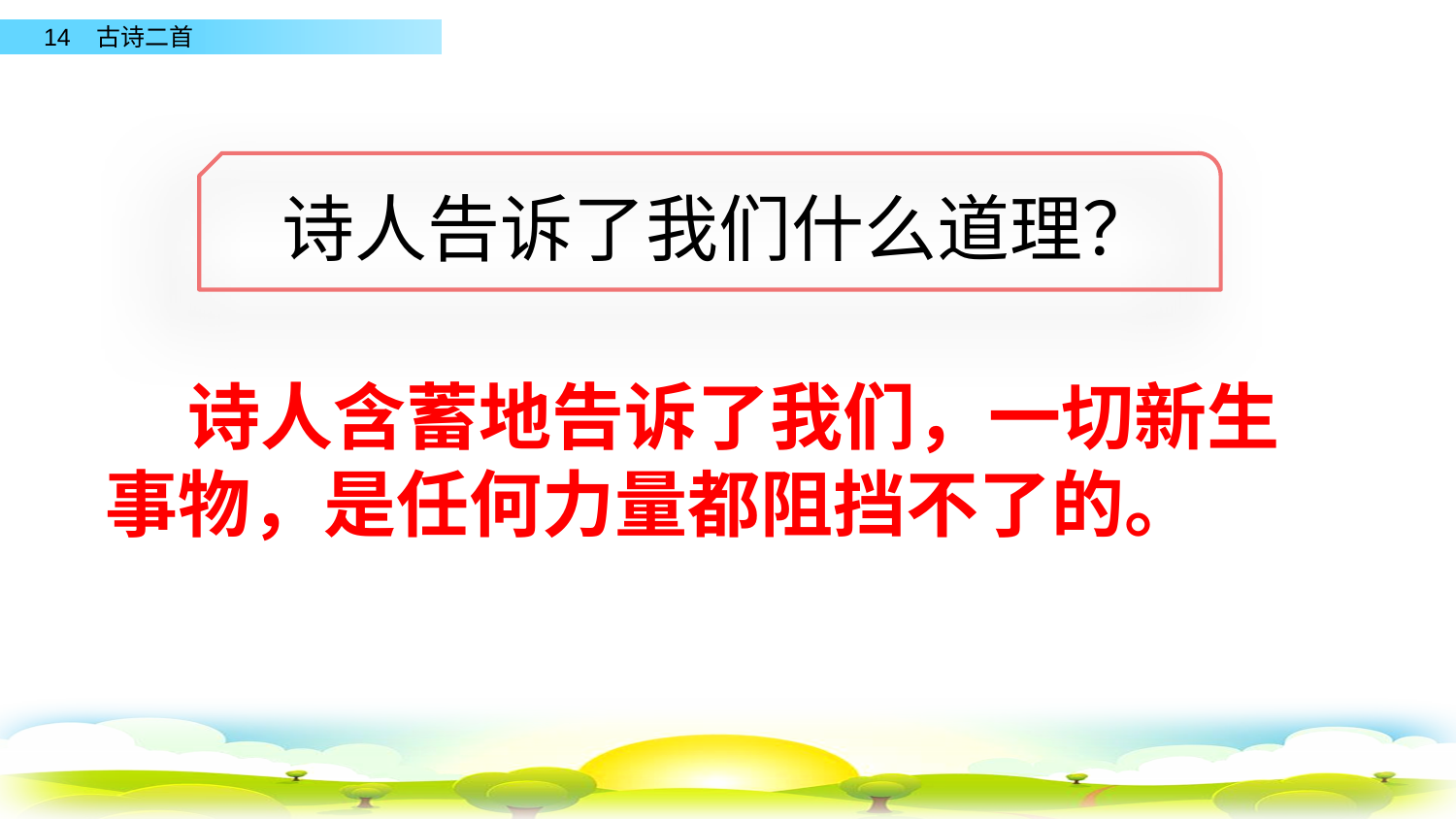

诗人告诉了我们什么道理？
    诗人含蓄地告诉了我们，一切新生事物，是任何力量都阻挡不了的。